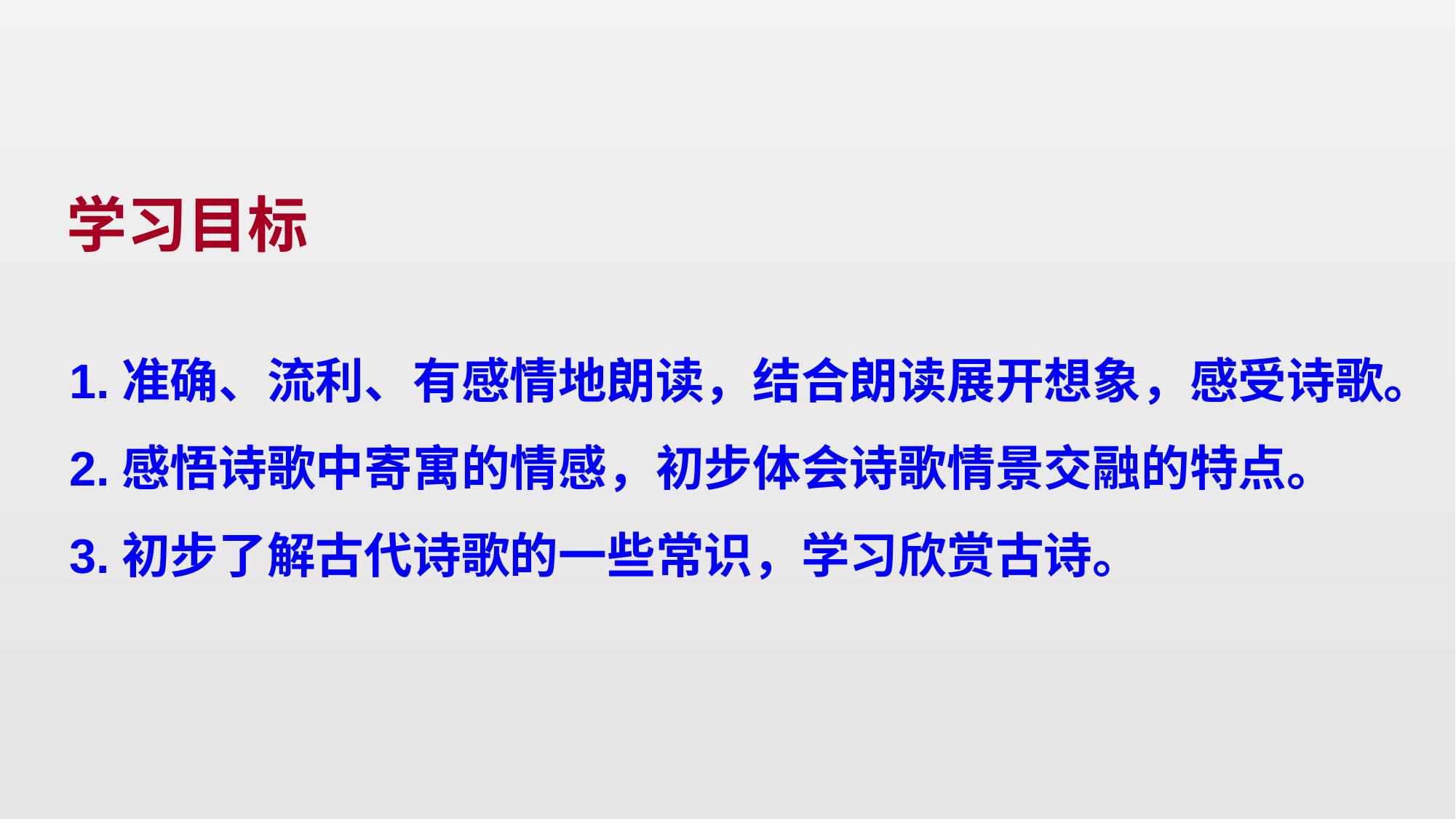

学习目标
1.准确、流利、有感情地朗读，结合朗读展开想象，感受诗歌。
2.感悟诗歌中寄寓的情感，初步体会诗歌情景交融的特点。  
3.初步了解古代诗歌的一些常识，学习欣赏古诗。